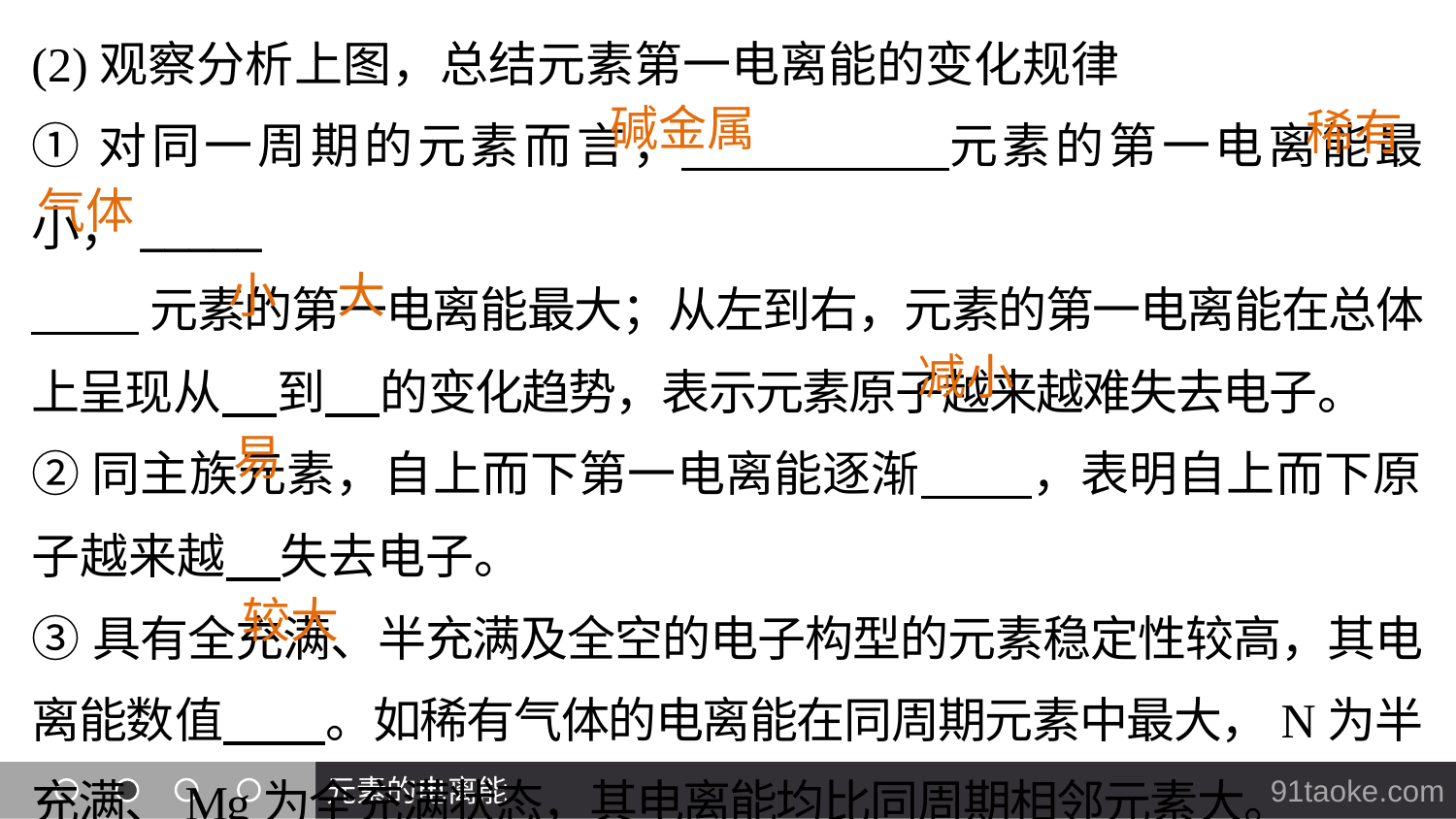

(2)观察分析上图，总结元素第一电离能的变化规律
①对同一周期的元素而言，               元素的第一电离能最小，_____
           元素的第一电离能最大；从左到右，元素的第一电离能在总体上呈现从     到     的变化趋势，表示元素原子越来越难失去电子。
②同主族元素，自上而下第一电离能逐渐          ，表明自上而下原子越来越     失去电子。
③具有全充满、半充满及全空的电子构型的元素稳定性较高，其电离能数值         。如稀有气体的电离能在同周期元素中最大，N为半充满、Mg为全充满状态，其电离能均比同周期相邻元素大。
碱金属
稀有
气体
大
小
减小
易
较大